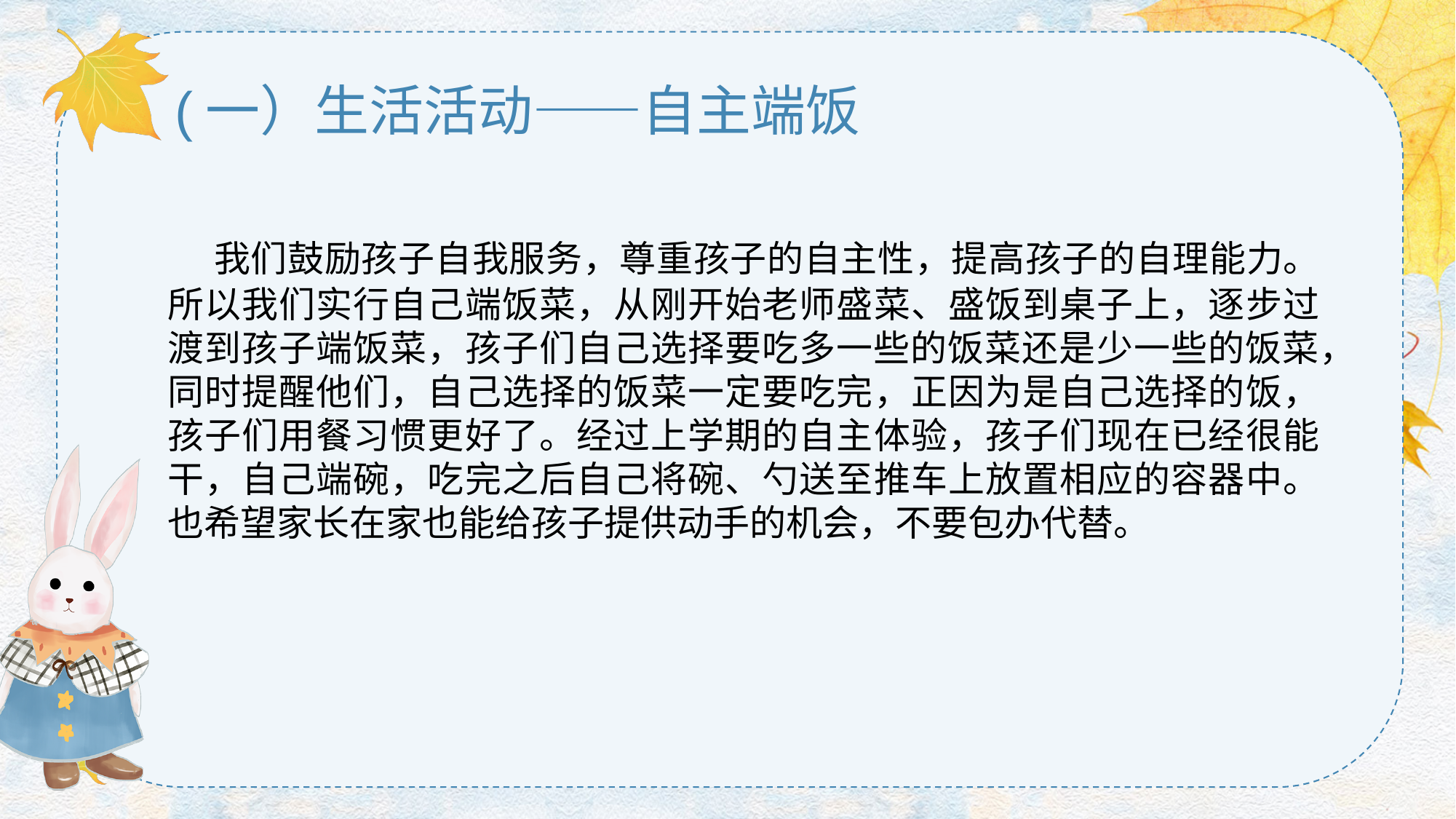

(一）生活活动——自主端饭
   我们鼓励孩子自我服务，尊重孩子的自主性，提高孩子的自理能力。所以我们实行自己端饭菜，从刚开始老师盛菜、盛饭到桌子上，逐步过渡到孩子端饭菜，孩子们自己选择要吃多一些的饭菜还是少一些的饭菜，同时提醒他们，自己选择的饭菜一定要吃完，正因为是自己选择的饭，孩子们用餐习惯更好了。经过上学期的自主体验，孩子们现在已经很能干，自己端碗，吃完之后自己将碗、勺送至推车上放置相应的容器中。也希望家长在家也能给孩子提供动手的机会，不要包办代替。